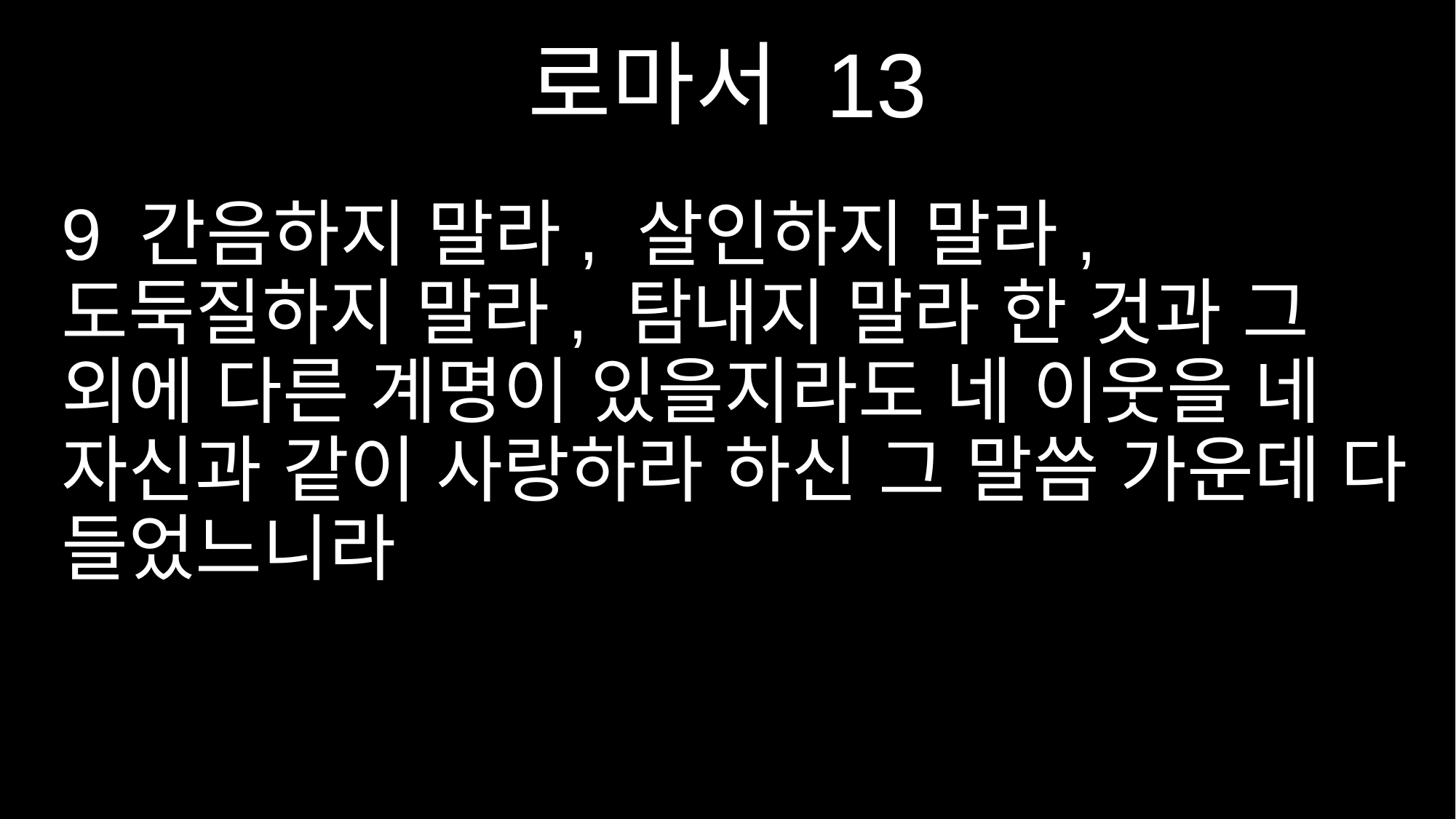

로마서 13
9 간음하지 말라, 살인하지 말라, 도둑질하지 말라, 탐내지 말라 한 것과 그 외에 다른 계명이 있을지라도 네 이웃을 네 자신과 같이 사랑하라 하신 그 말씀 가운데 다 들었느니라